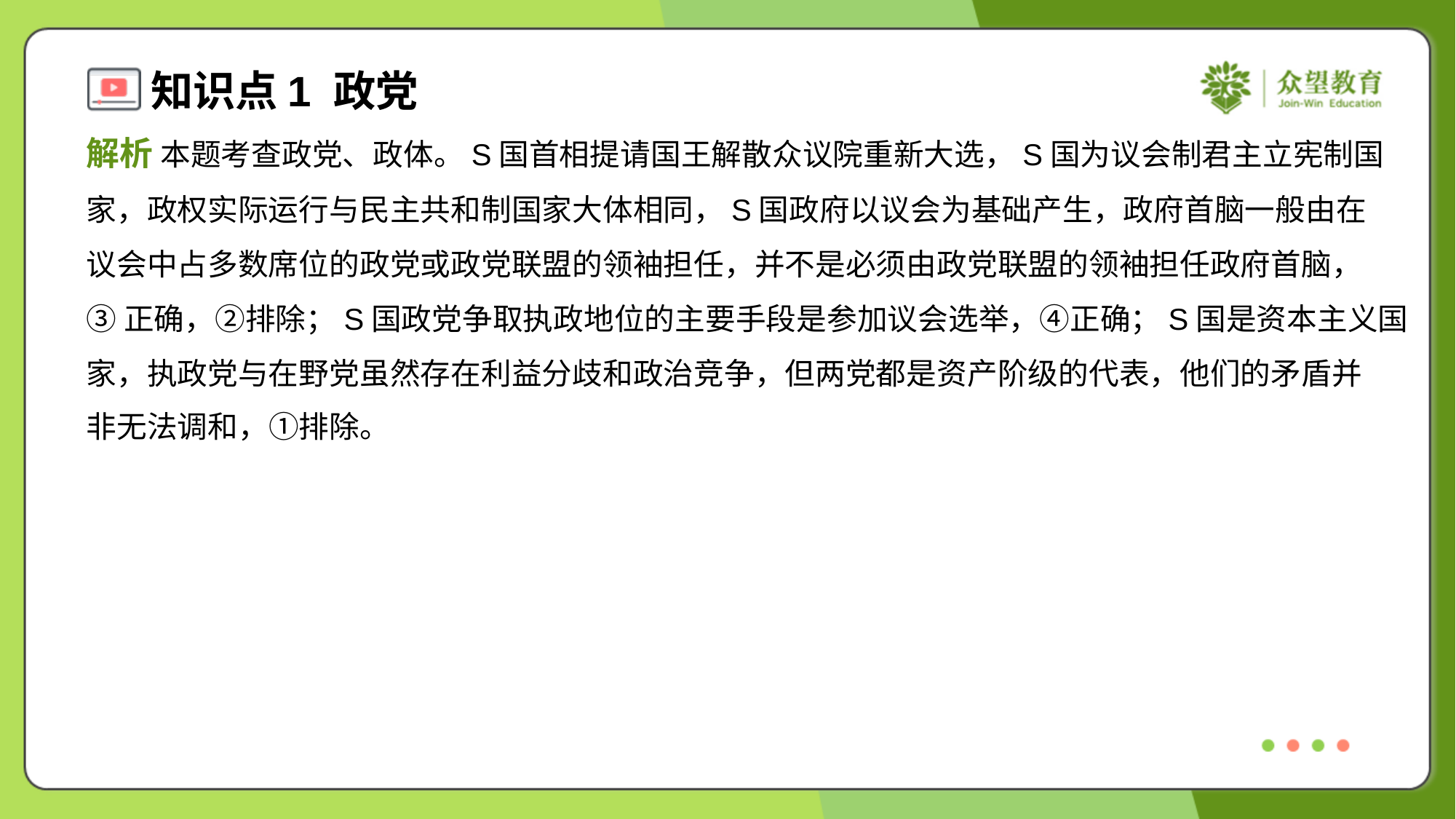

解析 本题考查政党、政体。S国首相提请国王解散众议院重新大选，S国为议会制君主立宪制国
家，政权实际运行与民主共和制国家大体相同，S国政府以议会为基础产生，政府首脑一般由在
议会中占多数席位的政党或政党联盟的领袖担任，并不是必须由政党联盟的领袖担任政府首脑，
③正确，②排除；S国政党争取执政地位的主要手段是参加议会选举，④正确；S国是资本主义国
家，执政党与在野党虽然存在利益分歧和政治竞争，但两党都是资产阶级的代表，他们的矛盾并
非无法调和，①排除。